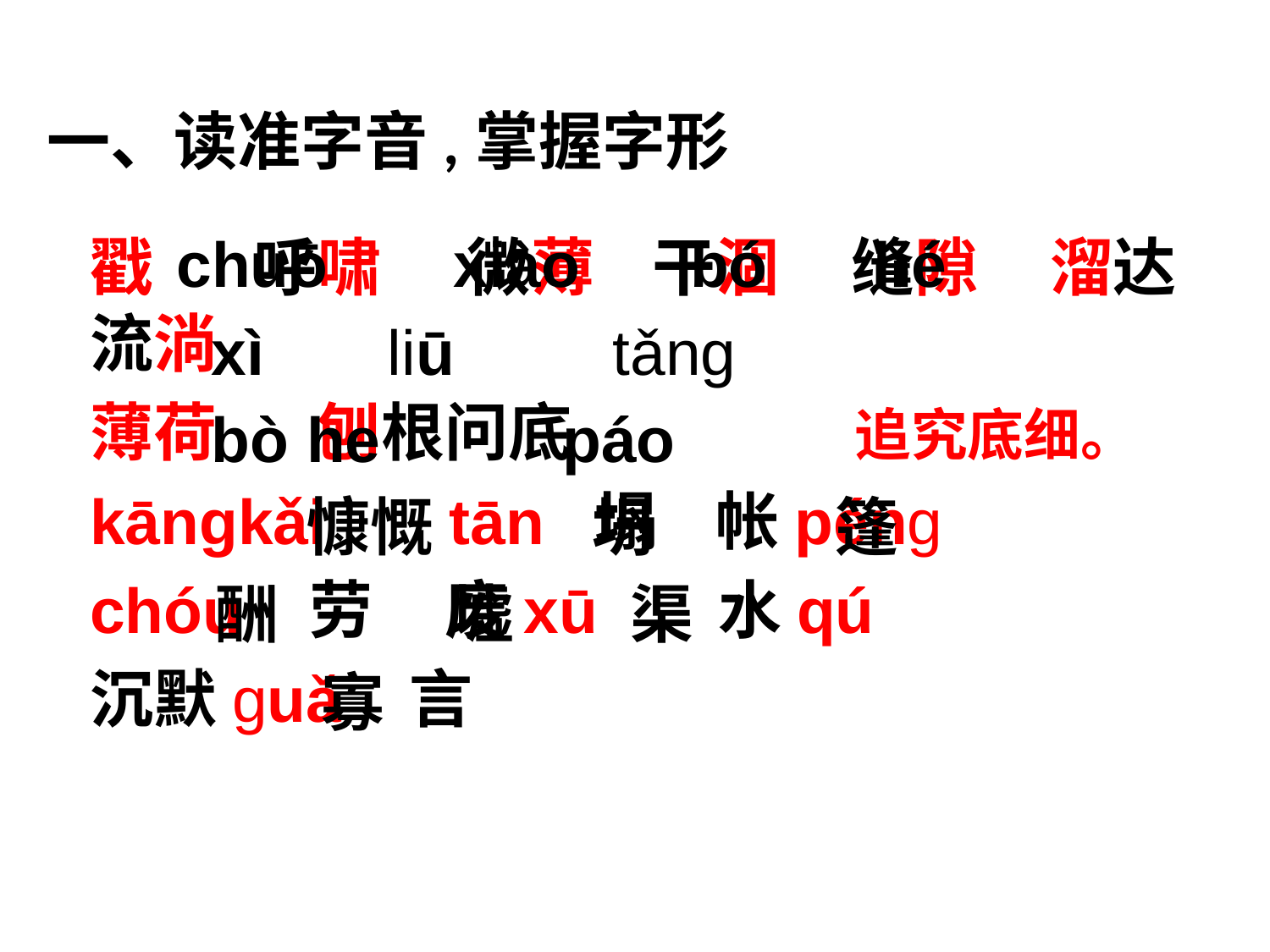

一、读准字音,掌握字形
chuō        xiào       bó      hé
  xì       liū         tǎng
  bò he           páo
        慷慨           坍              篷
  酬            墟        渠
         寡

戳       呼啸      微薄    干涸     缝隙     溜达      流淌
薄荷       刨根问底
kāngkǎi       tān  塌    帐péng
chóu   劳     废xū      水qú
沉默guǎ   言

追究底细。